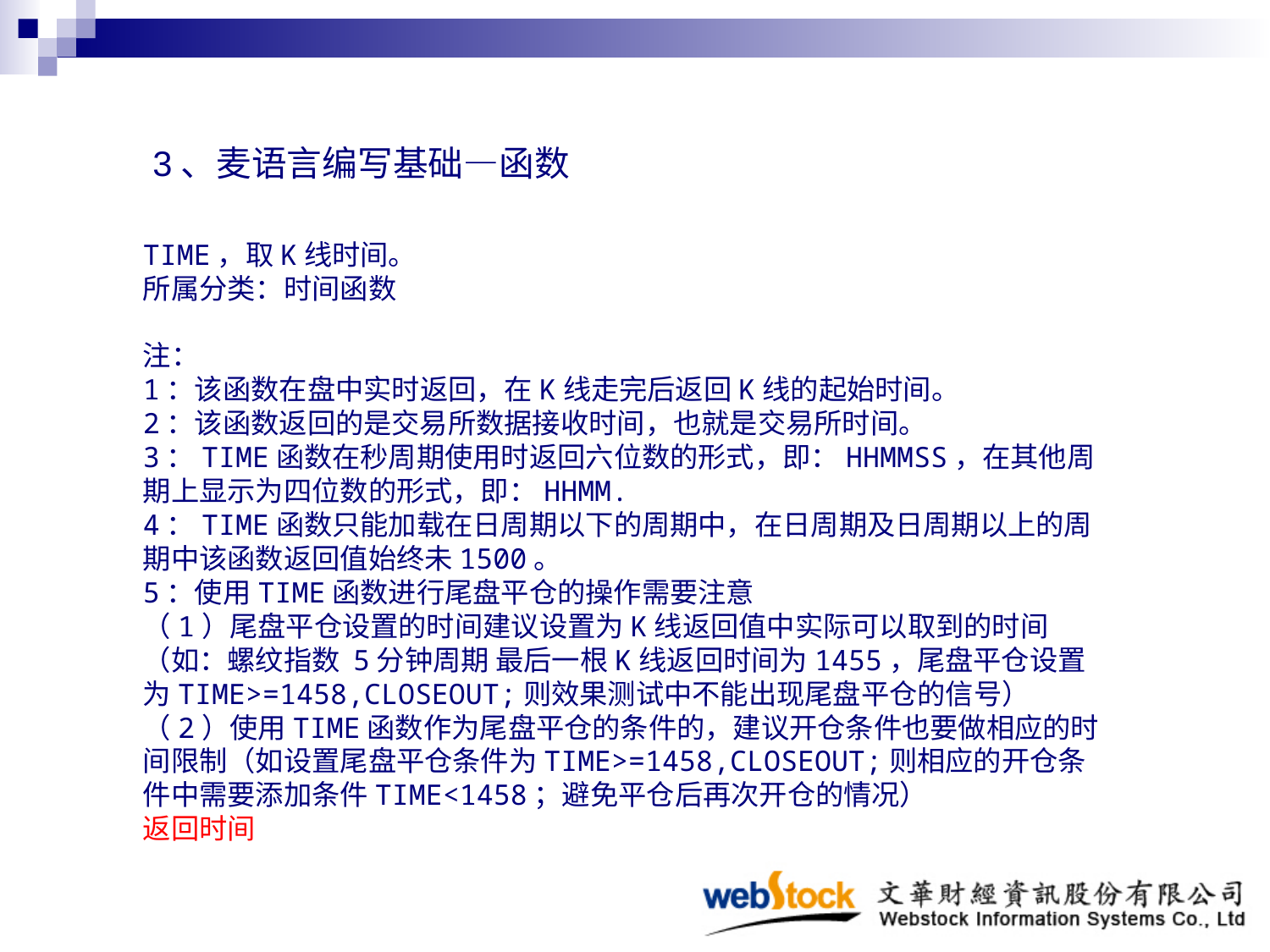

3、麦语言编写基础—函数
TIME，取K线时间。
所属分类：时间函数

注：
1：该函数在盘中实时返回，在K线走完后返回K线的起始时间。
2：该函数返回的是交易所数据接收时间，也就是交易所时间。
3：TIME函数在秒周期使用时返回六位数的形式，即：HHMMSS，在其他周期上显示为四位数的形式，即：HHMM.
4：TIME函数只能加载在日周期以下的周期中，在日周期及日周期以上的周期中该函数返回值始终未1500。
5：使用TIME函数进行尾盘平仓的操作需要注意
（1）尾盘平仓设置的时间建议设置为K线返回值中实际可以取到的时间（如：螺纹指数 5分钟周期 最后一根K线返回时间为1455，尾盘平仓设置为TIME>=1458,CLOSEOUT;则效果测试中不能出现尾盘平仓的信号）
（2）使用TIME函数作为尾盘平仓的条件的，建议开仓条件也要做相应的时间限制（如设置尾盘平仓条件为TIME>=1458,CLOSEOUT;则相应的开仓条件中需要添加条件TIME<1458；避免平仓后再次开仓的情况）
返回时间